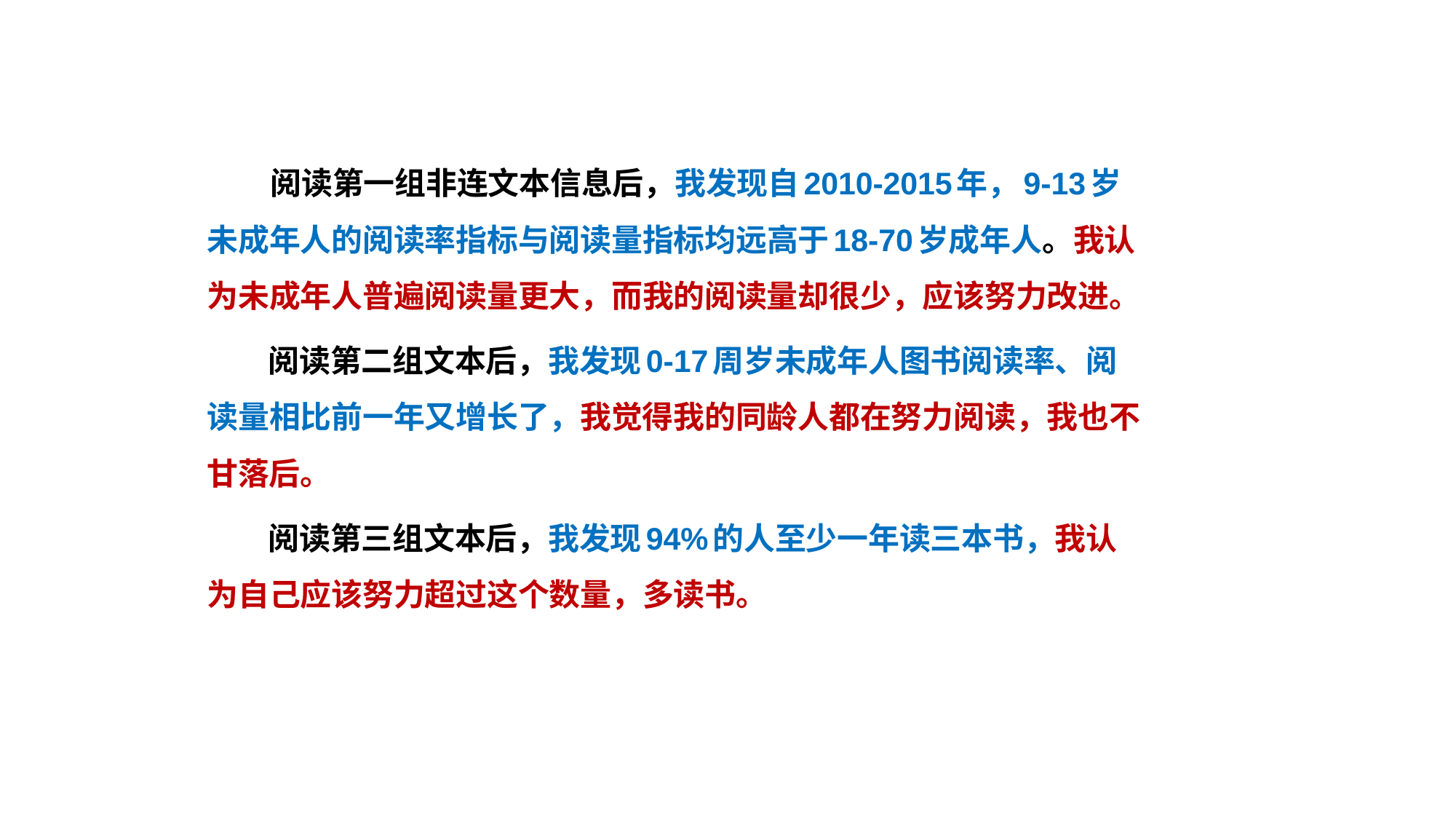

阅读第一组非连文本信息后，我发现自2010-2015年，9-13岁未成年人的阅读率指标与阅读量指标均远高于18-70岁成年人。我认为未成年人普遍阅读量更大，而我的阅读量却很少，应该努力改进。
        阅读第二组文本后，我发现0-17周岁未成年人图书阅读率、阅读量相比前一年又增长了，我觉得我的同龄人都在努力阅读，我也不甘落后。
        阅读第三组文本后，我发现94%的人至少一年读三本书，我认为自己应该努力超过这个数量，多读书。